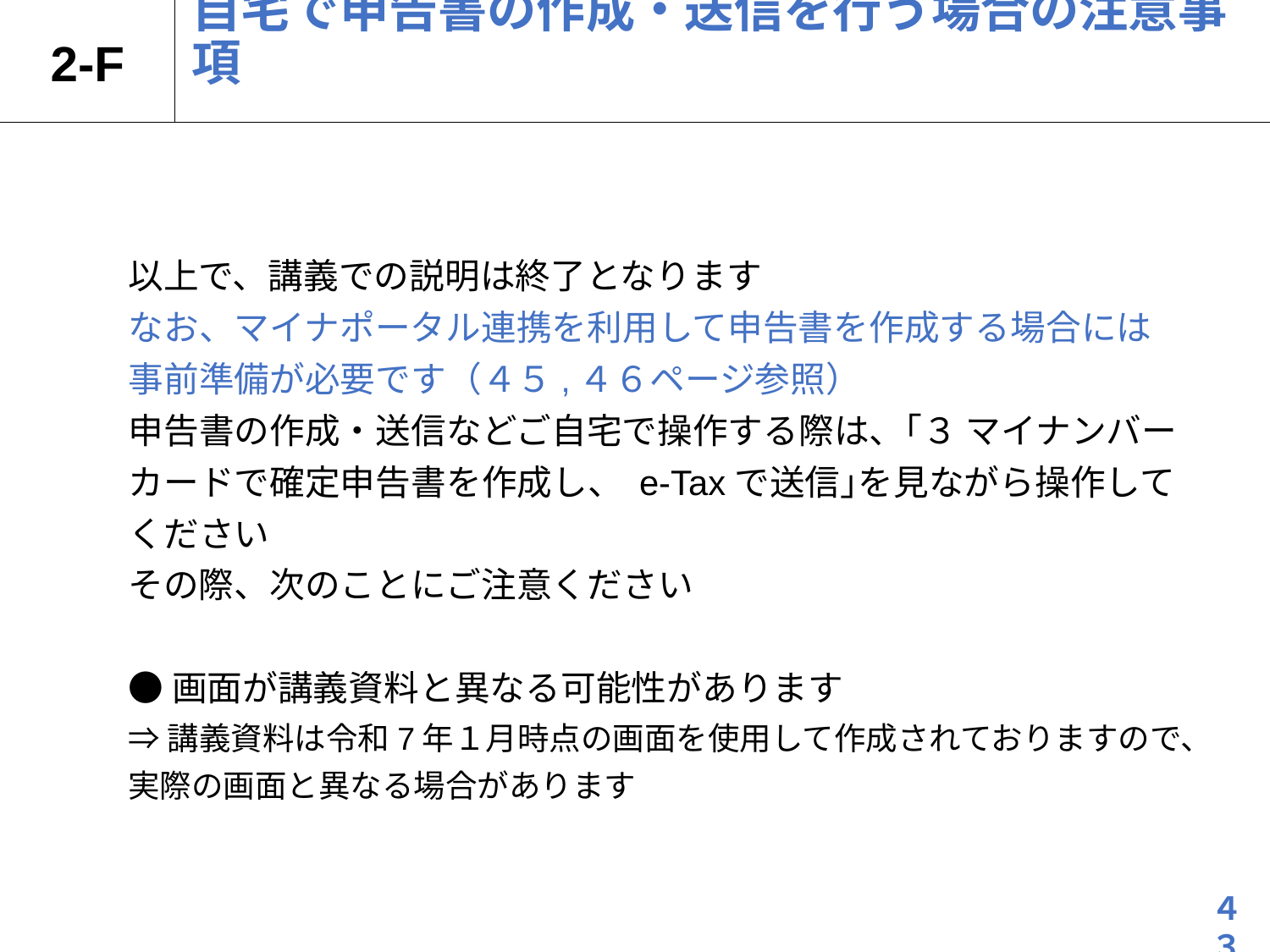

# 2-F
自宅で申告書の作成・送信を行う場合の注意事項
以上で、講義での説明は終了となります
なお、マイナポータル連携を利用して申告書を作成する場合には
事前準備が必要です（４５,４６ページ参照）
申告書の作成・送信などご自宅で操作する際は、｢３ マイナンバー
カードで確定申告書を作成し、 e-Taxで送信｣を見ながら操作して
ください
その際、次のことにご注意ください

●画面が講義資料と異なる可能性があります
⇒講義資料は令和7年１月時点の画面を使用して作成されておりますので、
実際の画面と異なる場合があります
４３